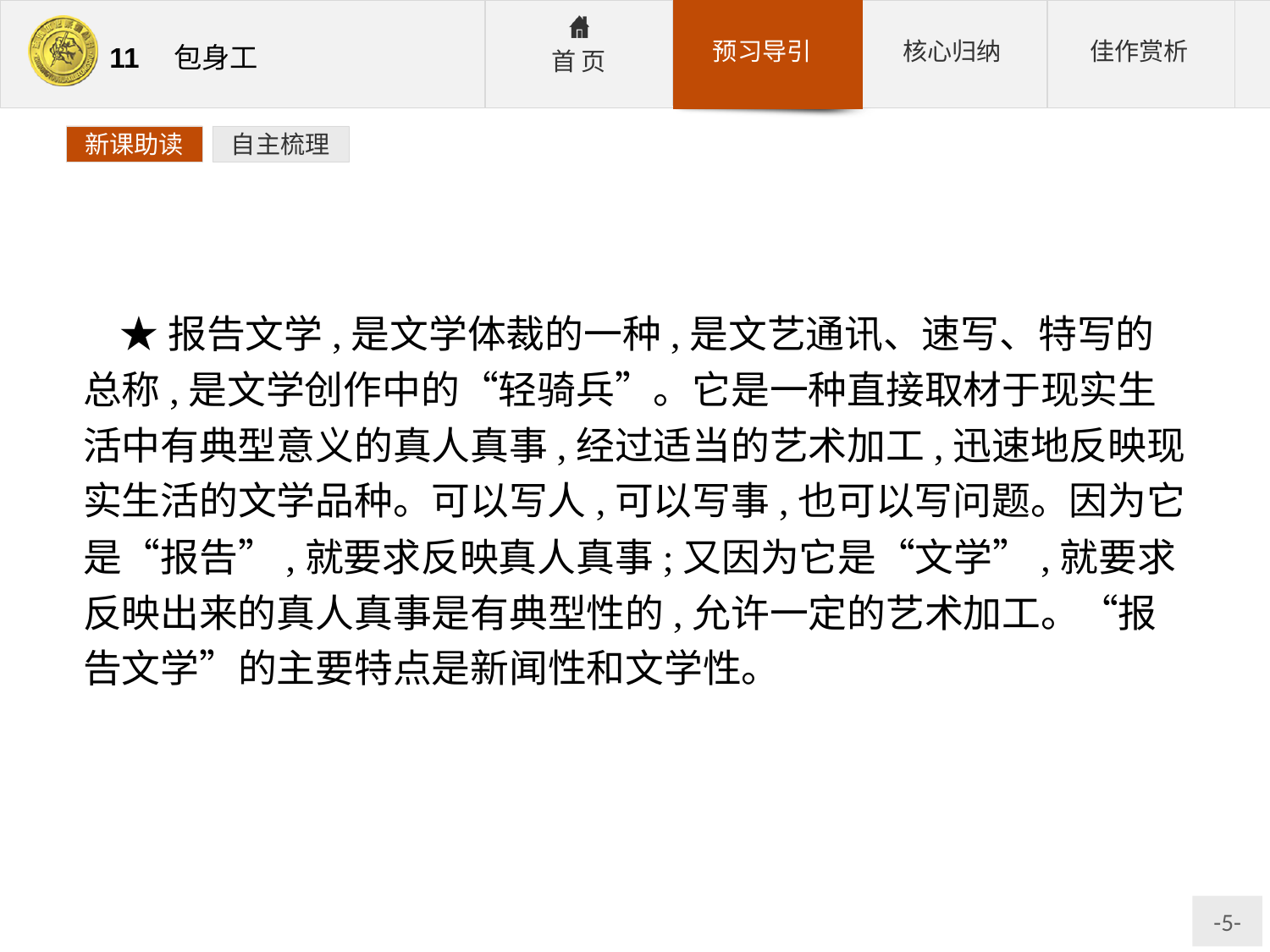

新课助读
自主梳理
★报告文学,是文学体裁的一种,是文艺通讯、速写、特写的总称,是文学创作中的“轻骑兵”。它是一种直接取材于现实生活中有典型意义的真人真事,经过适当的艺术加工,迅速地反映现实生活的文学品种。可以写人,可以写事,也可以写问题。因为它是“报告”,就要求反映真人真事;又因为它是“文学”,就要求反映出来的真人真事是有典型性的,允许一定的艺术加工。“报告文学”的主要特点是新闻性和文学性。